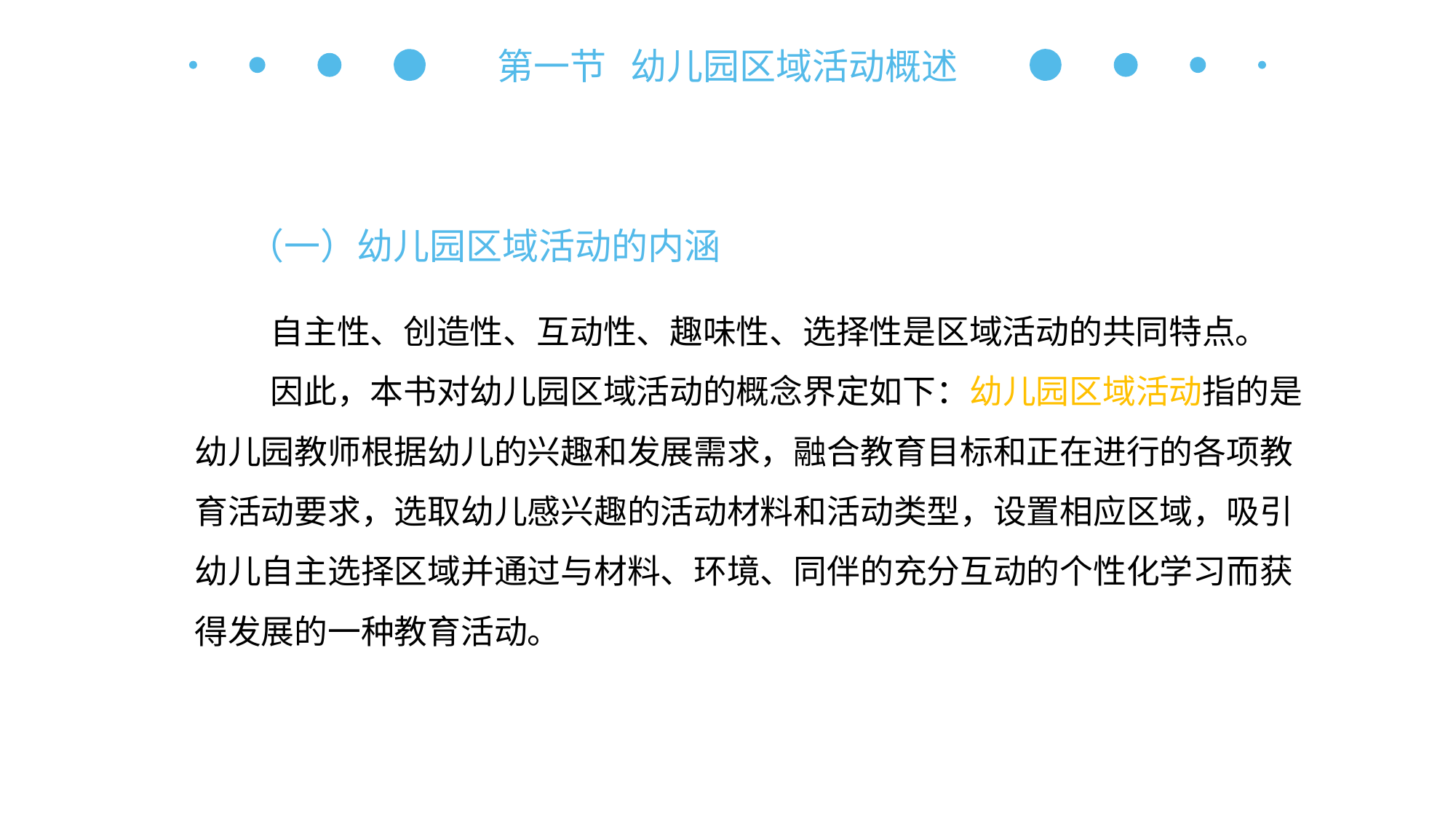

第一节   幼儿园区域活动概述

（一）幼儿园区域活动的内涵
自主性、创造性、互动性、趣味性、选择性是区域活动的共同特点。
因此，本书对幼儿园区域活动的概念界定如下：幼儿园区域活动指的是幼儿园教师根据幼儿的兴趣和发展需求，融合教育目标和正在进行的各项教育活动要求，选取幼儿感兴趣的活动材料和活动类型，设置相应区域，吸引幼儿自主选择区域并通过与材料、环境、同伴的充分互动的个性化学习而获得发展的一种教育活动。